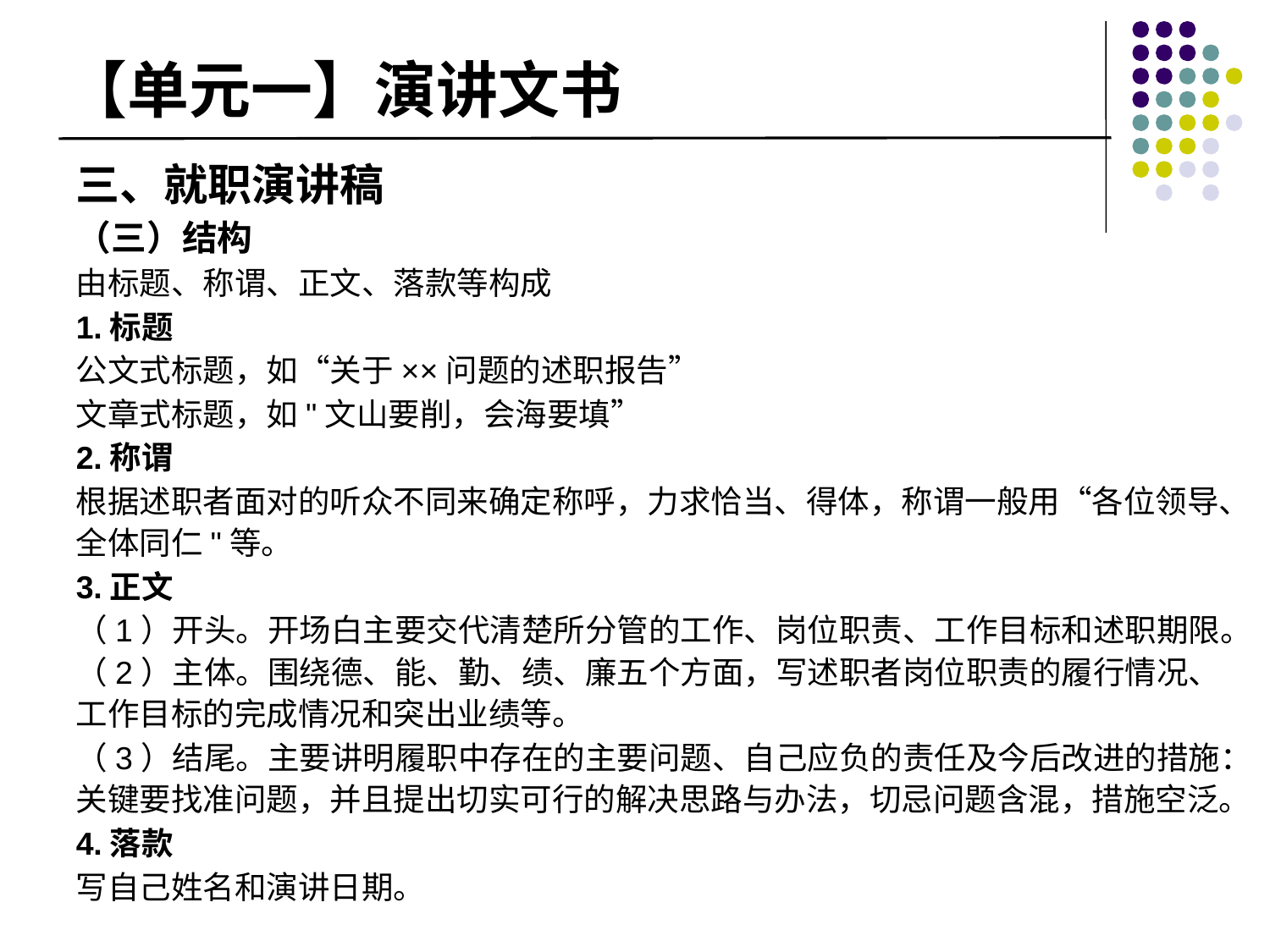

# 【单元一】演讲文书
三、就职演讲稿
（三）结构
由标题、称谓、正文、落款等构成
1.标题
公文式标题，如“关于××问题的述职报告”
文章式标题，如"文山要削，会海要填”
2.称谓
根据述职者面对的听众不同来确定称呼，力求恰当、得体，称谓一般用“各位领导、全体同仁"等。
3.正文
（1）开头。开场白主要交代清楚所分管的工作、岗位职责、工作目标和述职期限。（2）主体。围绕德、能、勤、绩、廉五个方面，写述职者岗位职责的履行情况、工作目标的完成情况和突出业绩等。
（3）结尾。主要讲明履职中存在的主要问题、自己应负的责任及今后改进的措施：关键要找准问题，并且提出切实可行的解决思路与办法，切忌问题含混，措施空泛。
4.落款
写自己姓名和演讲日期。